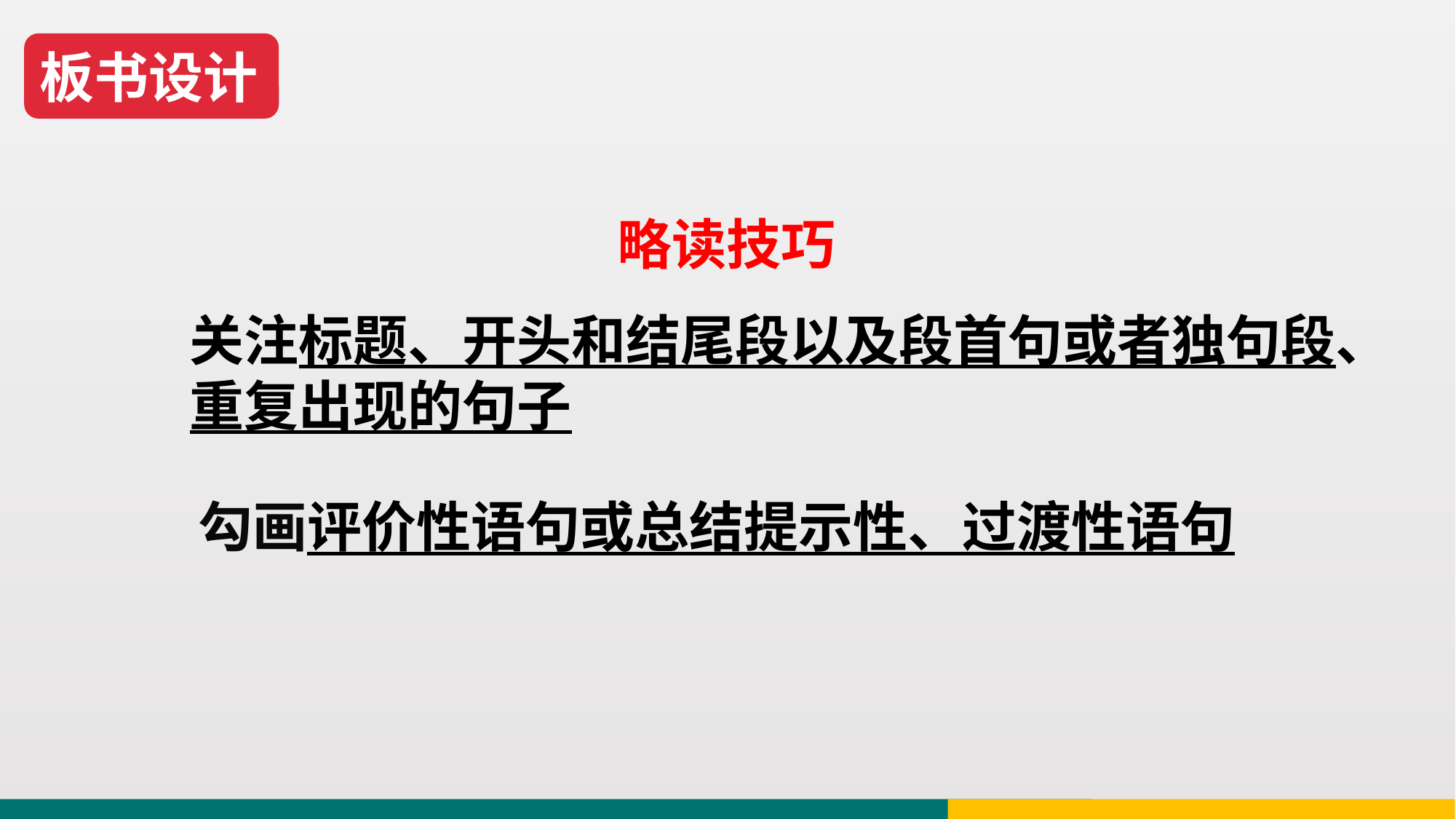

板书设计
略读技巧
关注标题、开头和结尾段以及段首句或者独句段、重复出现的句子
勾画评价性语句或总结提示性、过渡性语句